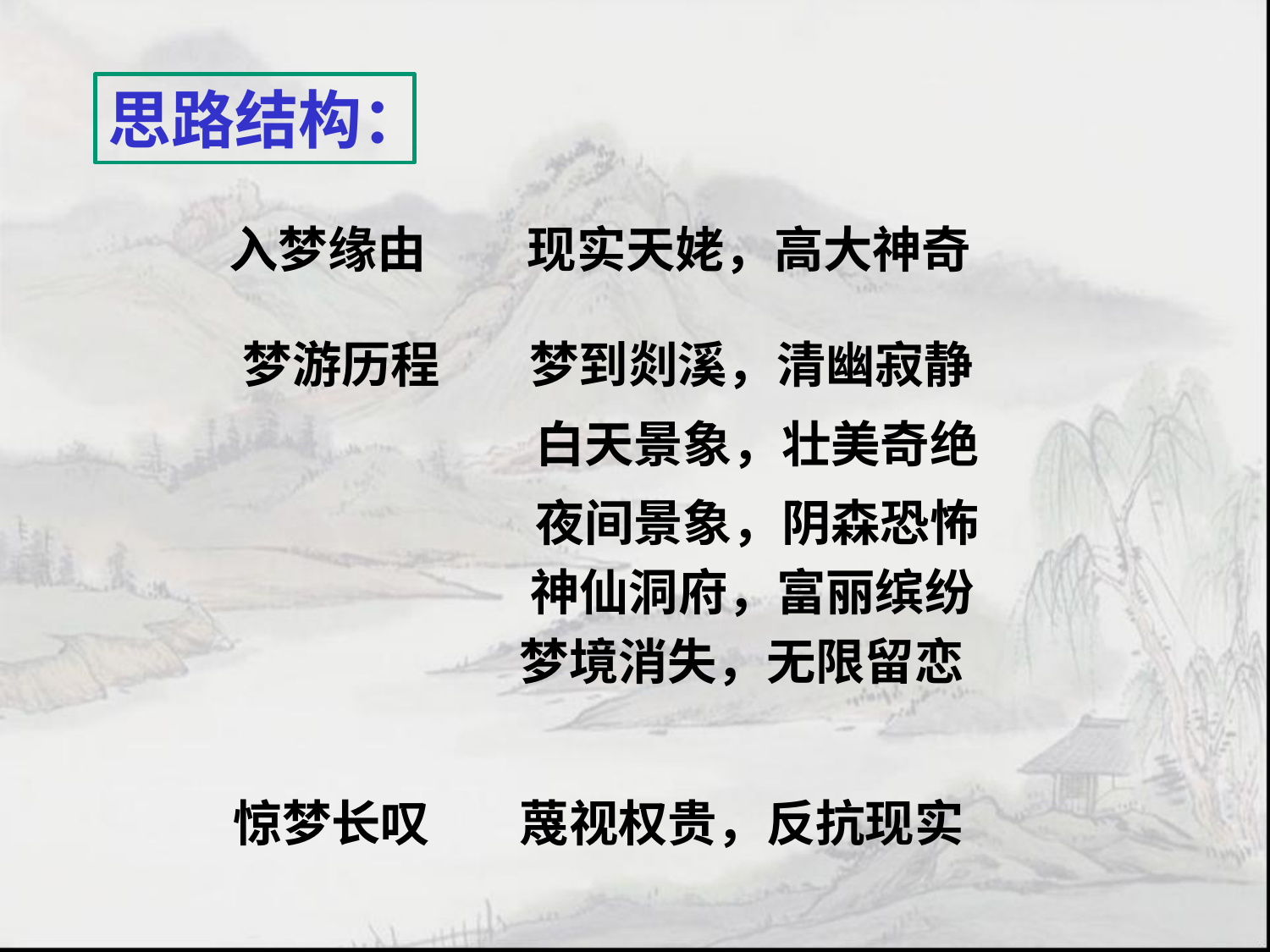

思路结构：
入梦缘由         现实天姥，高大神奇

梦游历程        梦到剡溪，清幽寂静

白天景象，壮美奇绝

夜间景象，阴森恐怖

神仙洞府，富丽缤纷

梦境消失，无限留恋

惊梦长叹        蔑视权贵，反抗现实